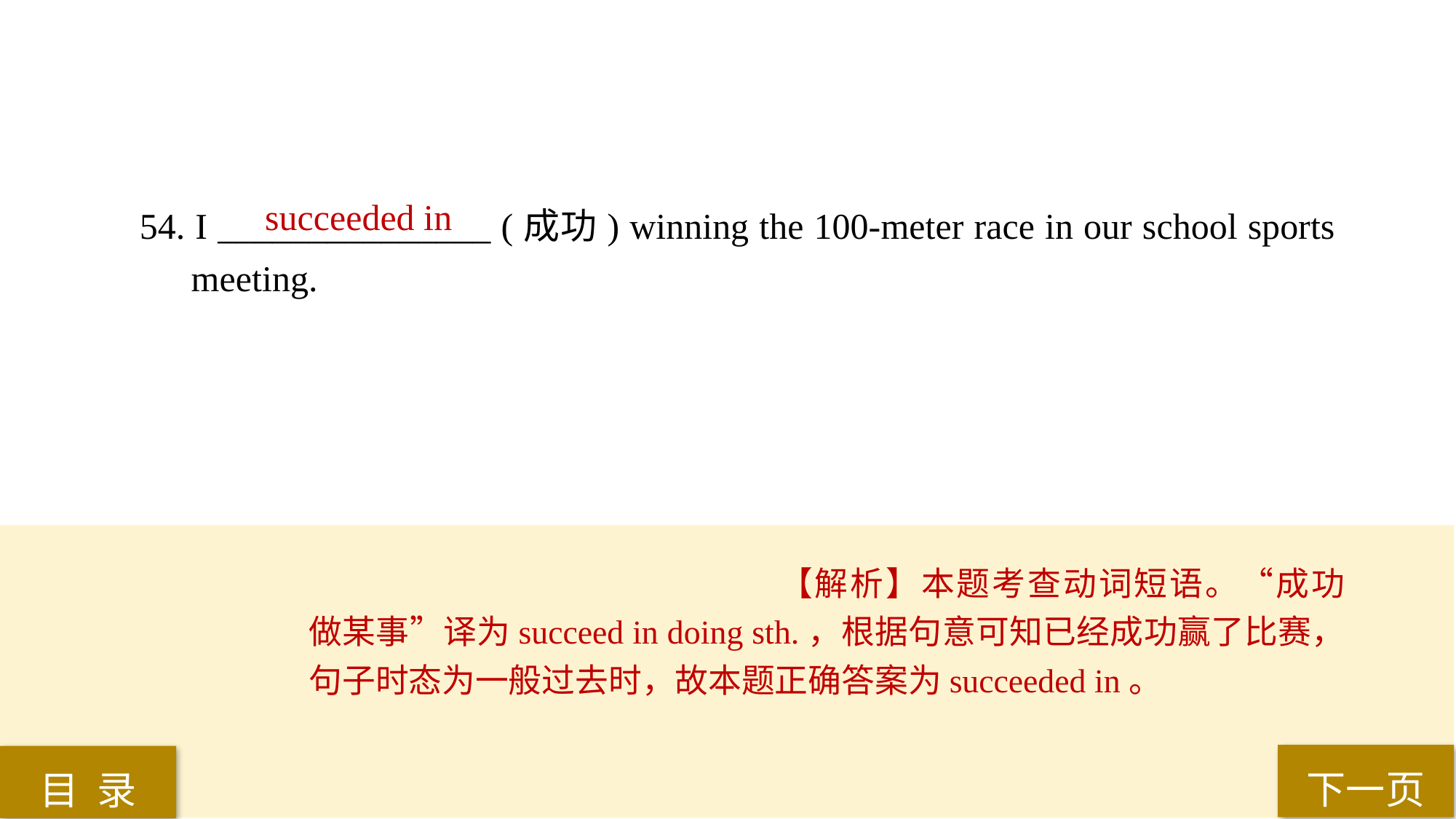

succeeded in
54. I _______________ (成功) winning the 100-meter race in our school sports meeting.
【解析】本题考查动词短语。“成功做某事”译为succeed in doing sth.，根据句意可知已经成功赢了比赛，句子时态为一般过去时，故本题正确答案为succeeded in。